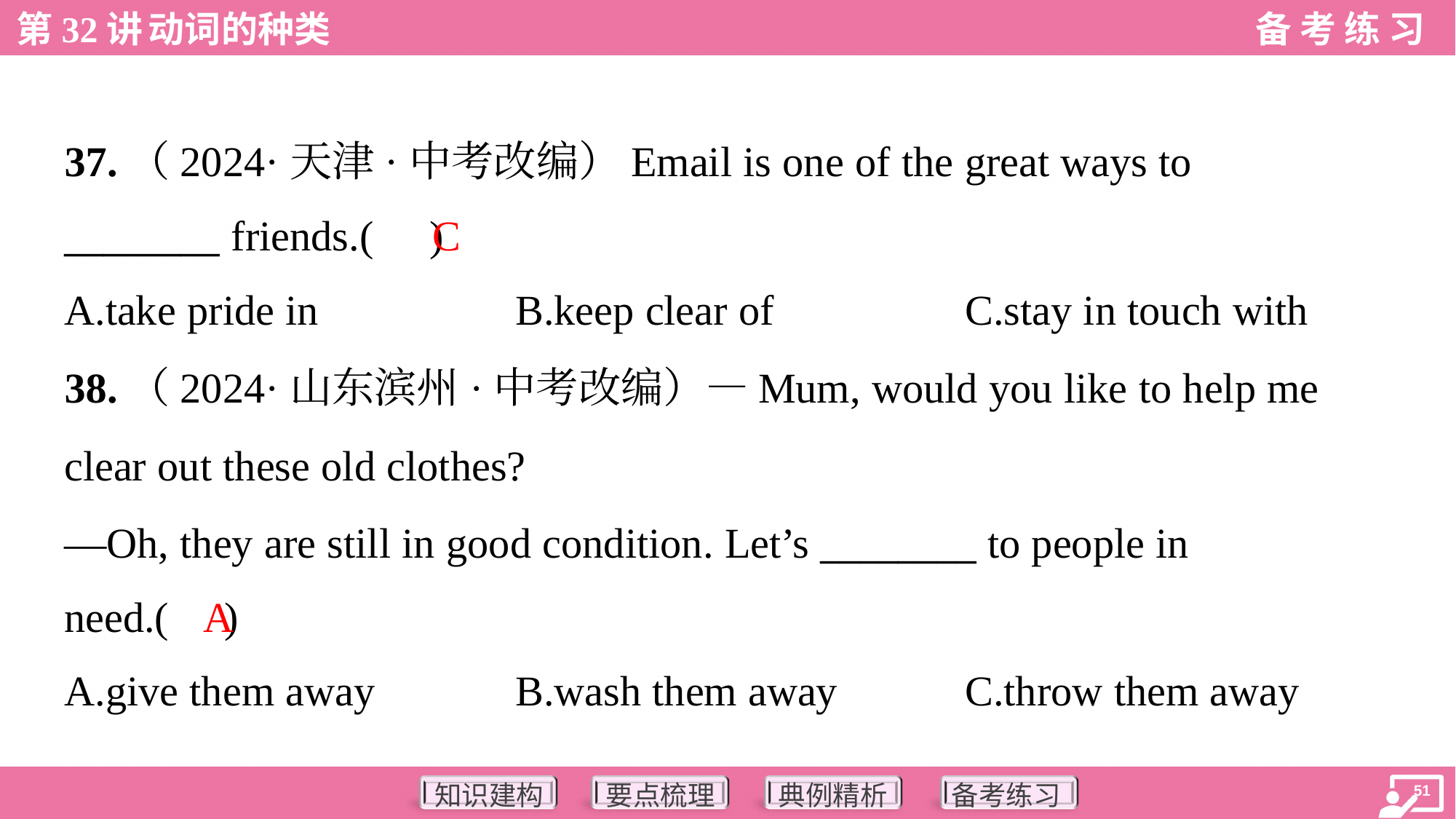

37.（2024·天津·中考改编）Email is one of the great ways to
________ friends.(     )
C
A.take pride in	B.keep clear of	C.stay in touch with
38.（2024·山东滨州·中考改编）—Mum, would you like to help me
clear out these old clothes?
—Oh, they are still in good condition. Let’s ________ to people in
need.(     )
A
A.give them away	B.wash them away	C.throw them away